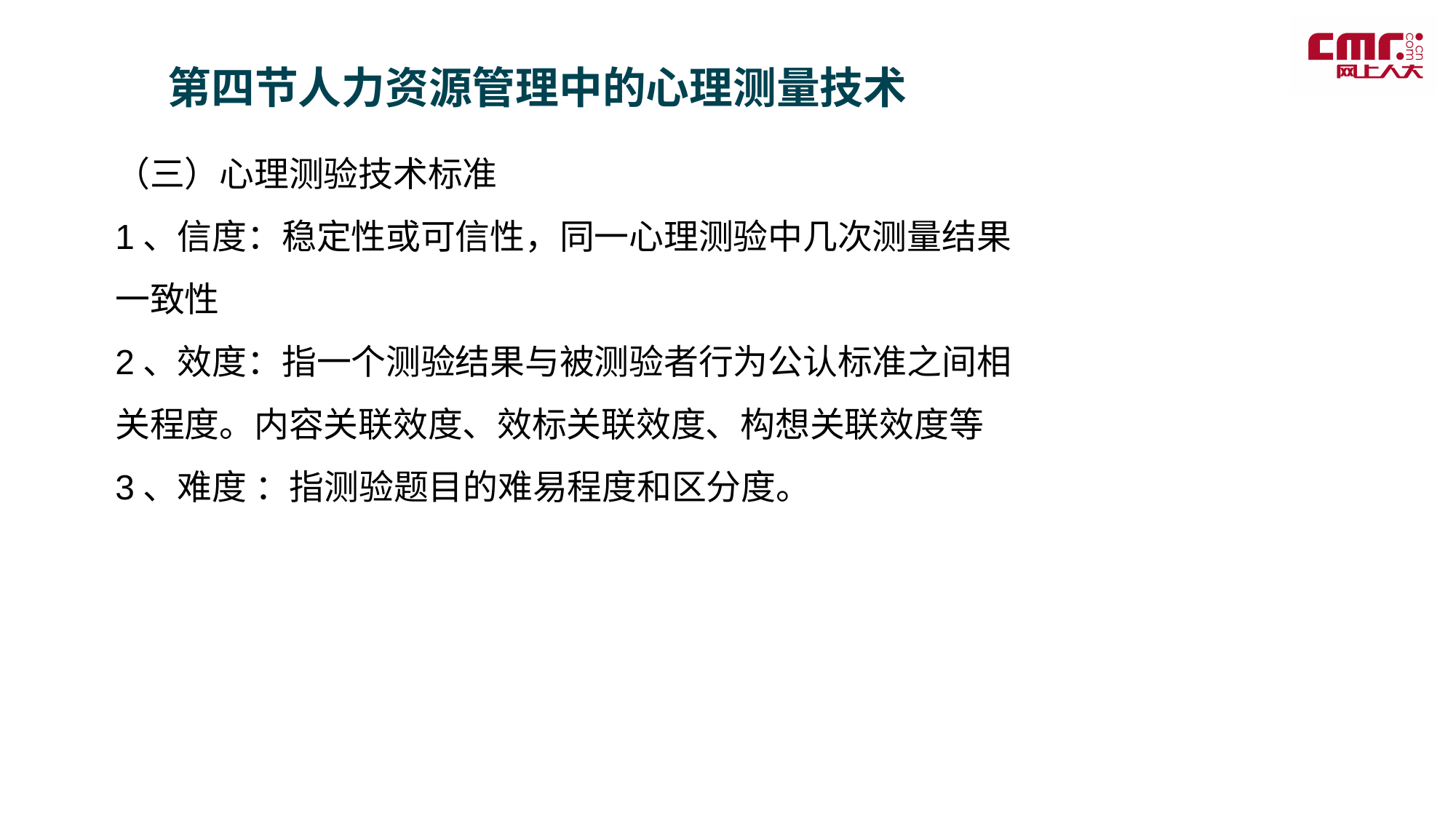

第四节人力资源管理中的心理测量技术
（三）心理测验技术标准
1、信度：稳定性或可信性，同一心理测验中几次测量结果一致性
2、效度：指一个测验结果与被测验者行为公认标准之间相关程度。内容关联效度、效标关联效度、构想关联效度等
3、难度 ：指测验题目的难易程度和区分度。